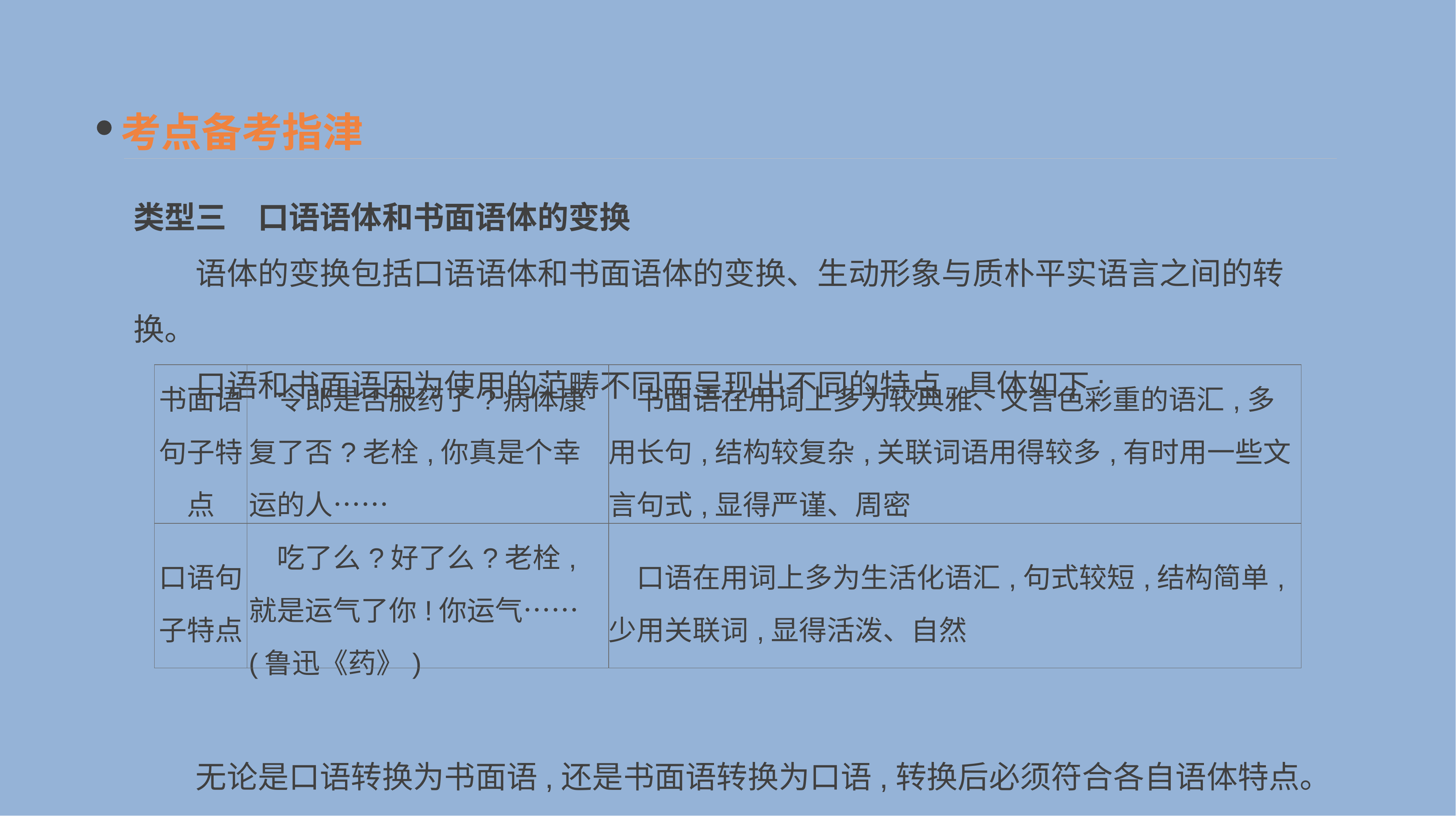

考点备考指津

类型三　口语语体和书面语体的变换
　　语体的变换包括口语语体和书面语体的变换、生动形象与质朴平实语言之间的转换。
　　口语和书面语因为使用的范畴不同而呈现出不同的特点,具体如下:

　　无论是口语转换为书面语,还是书面语转换为口语,转换后必须符合各自语体特点。
| 书面语 句子特 点 | 令郎是否服药了?病体康复了否?老栓,你真是个幸运的人…… | 书面语在用词上多为较典雅、文言色彩重的语汇,多用长句,结构较复杂,关联词语用得较多,有时用一些文言句式,显得严谨、周密 |
| --- | --- | --- |
| 口语句 子特点 | 吃了么?好了么?老栓,就是运气了你!你运气……(鲁迅《药》) | 口语在用词上多为生活化语汇,句式较短,结构简单,少用关联词,显得活泼、自然 |